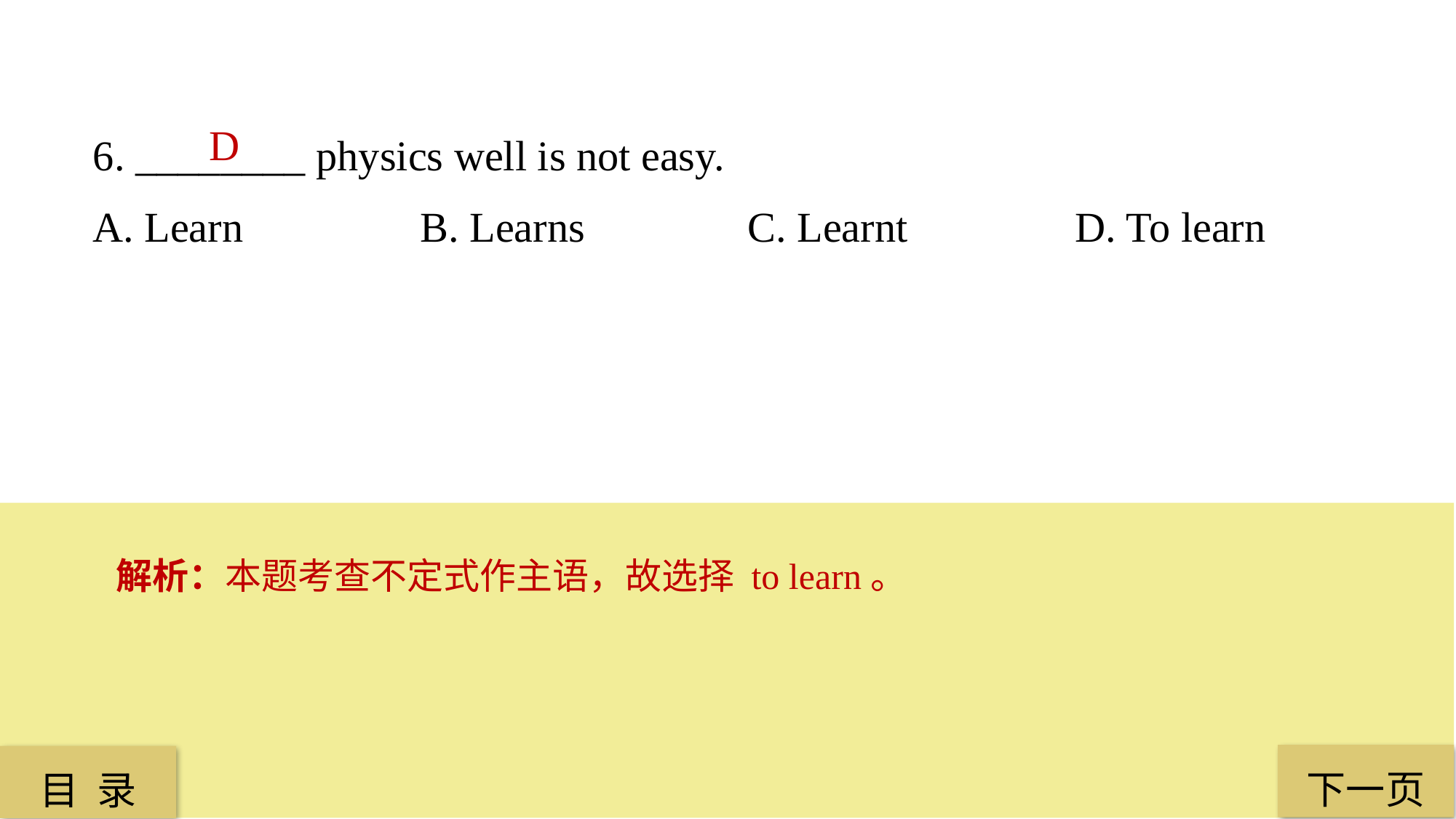

6. ________ physics well is not easy.
A. Learn 		B. Learns 		C. Learnt 		D. To learn
D
解析：本题考查不定式作主语，故选择 to learn。